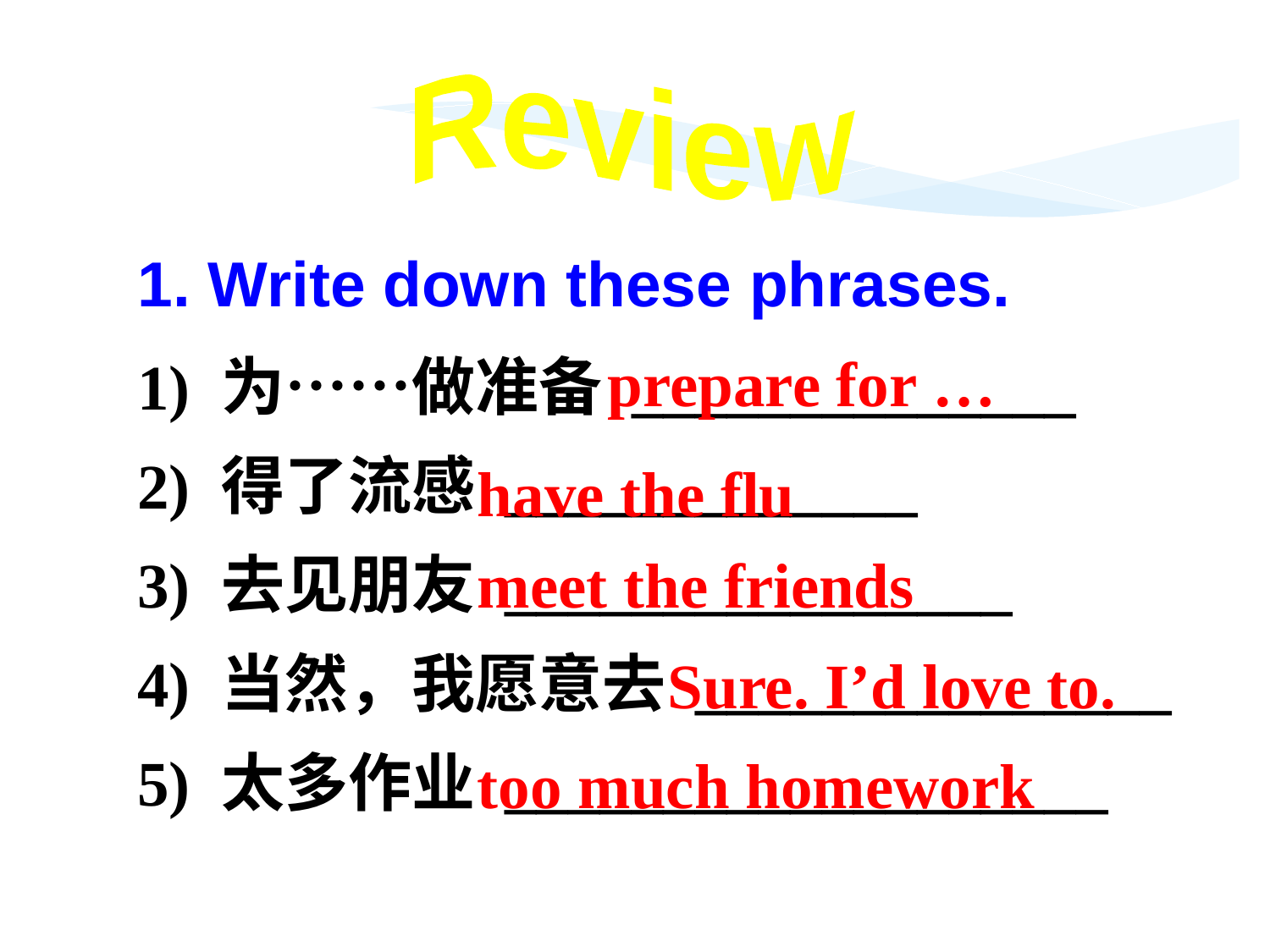

Review
1. Write down these phrases.
prepare for …
1) 为……做准备 ______________
2) 得了流感 _____________
3) 去见朋友 ________________
4) 当然，我愿意去 _______________
5) 太多作业 ___________________
have the flu
meet the friends
Sure. I’d love to.
too much homework